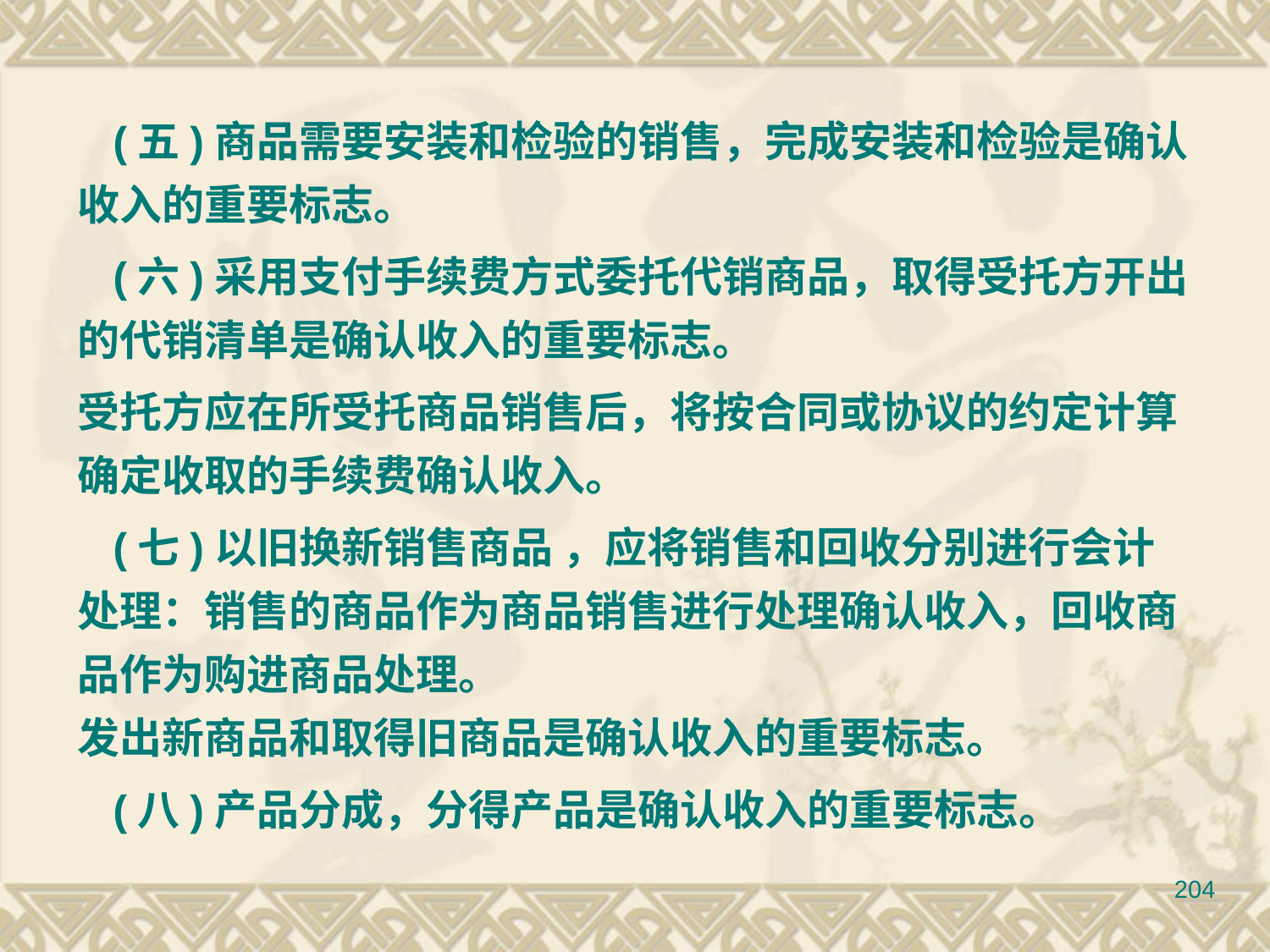

(五)商品需要安装和检验的销售，完成安装和检验是确认收入的重要标志。
   (六)采用支付手续费方式委托代销商品，取得受托方开出的代销清单是确认收入的重要标志。
受托方应在所受托商品销售后，将按合同或协议的约定计算确定收取的手续费确认收入。
   (七)以旧换新销售商品 ，应将销售和回收分别进行会计处理：销售的商品作为商品销售进行处理确认收入，回收商品作为购进商品处理。
发出新商品和取得旧商品是确认收入的重要标志。
   (八)产品分成，分得产品是确认收入的重要标志。
204